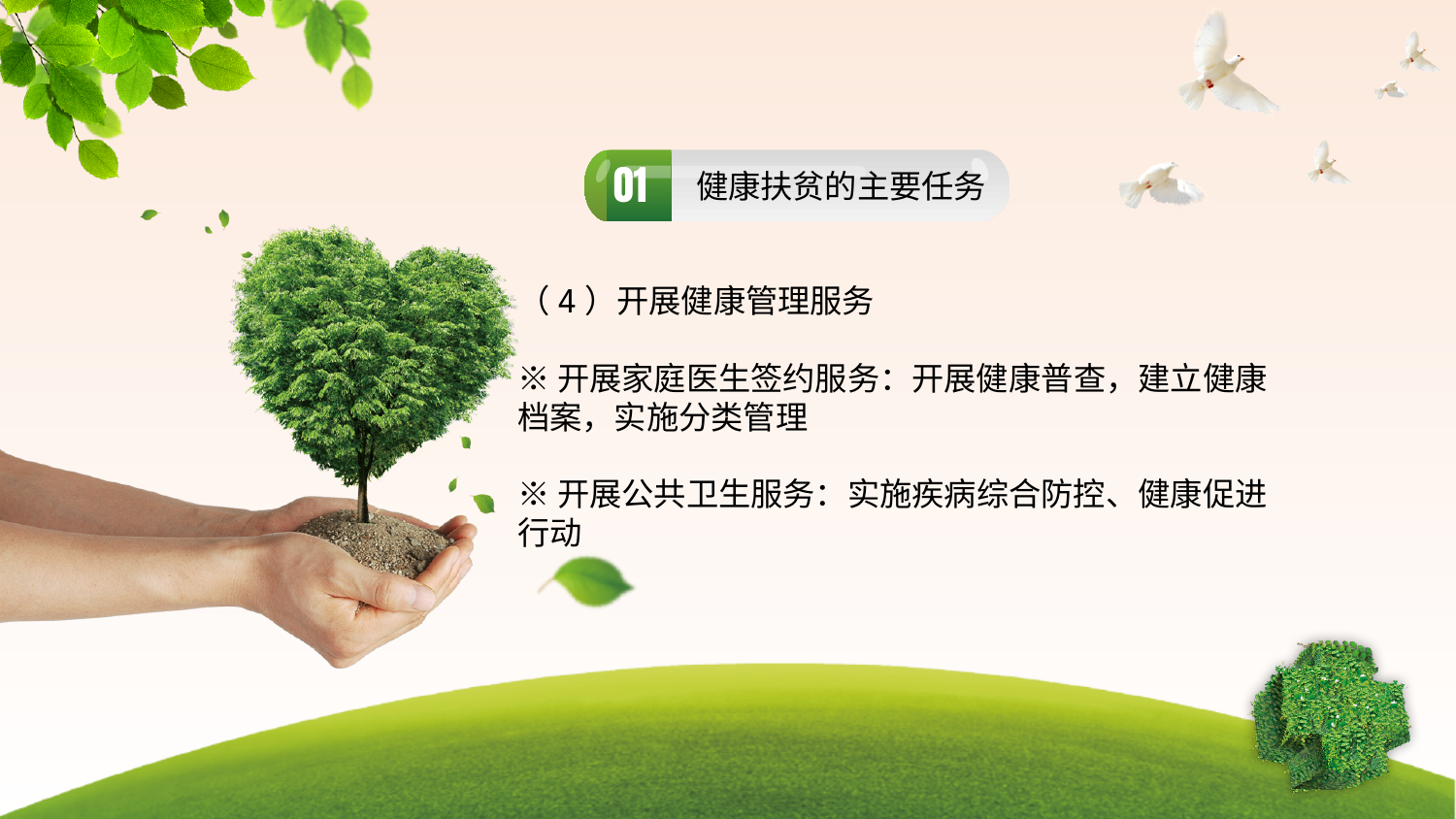

01
健康扶贫的主要任务
（4）开展健康管理服务

※开展家庭医生签约服务：开展健康普查，建立健康档案，实施分类管理

※开展公共卫生服务：实施疾病综合防控、健康促进行动